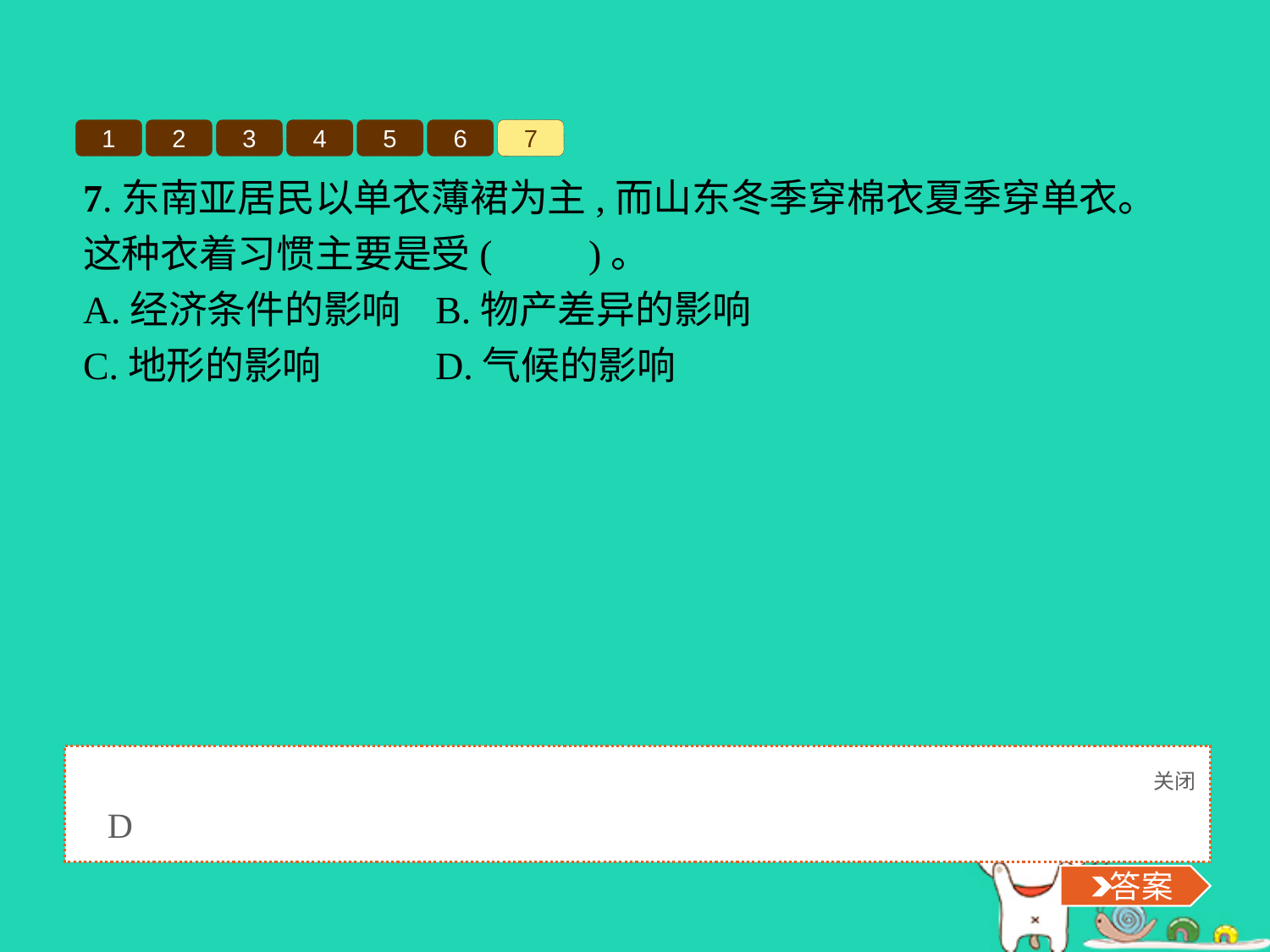

1
2
3
4
5
6
7
7.东南亚居民以单衣薄裙为主,而山东冬季穿棉衣夏季穿单衣。这种衣着习惯主要是受(　　)。
A.经济条件的影响	B.物产差异的影响
C.地形的影响		D.气候的影响

关闭
  答案

D
  答案